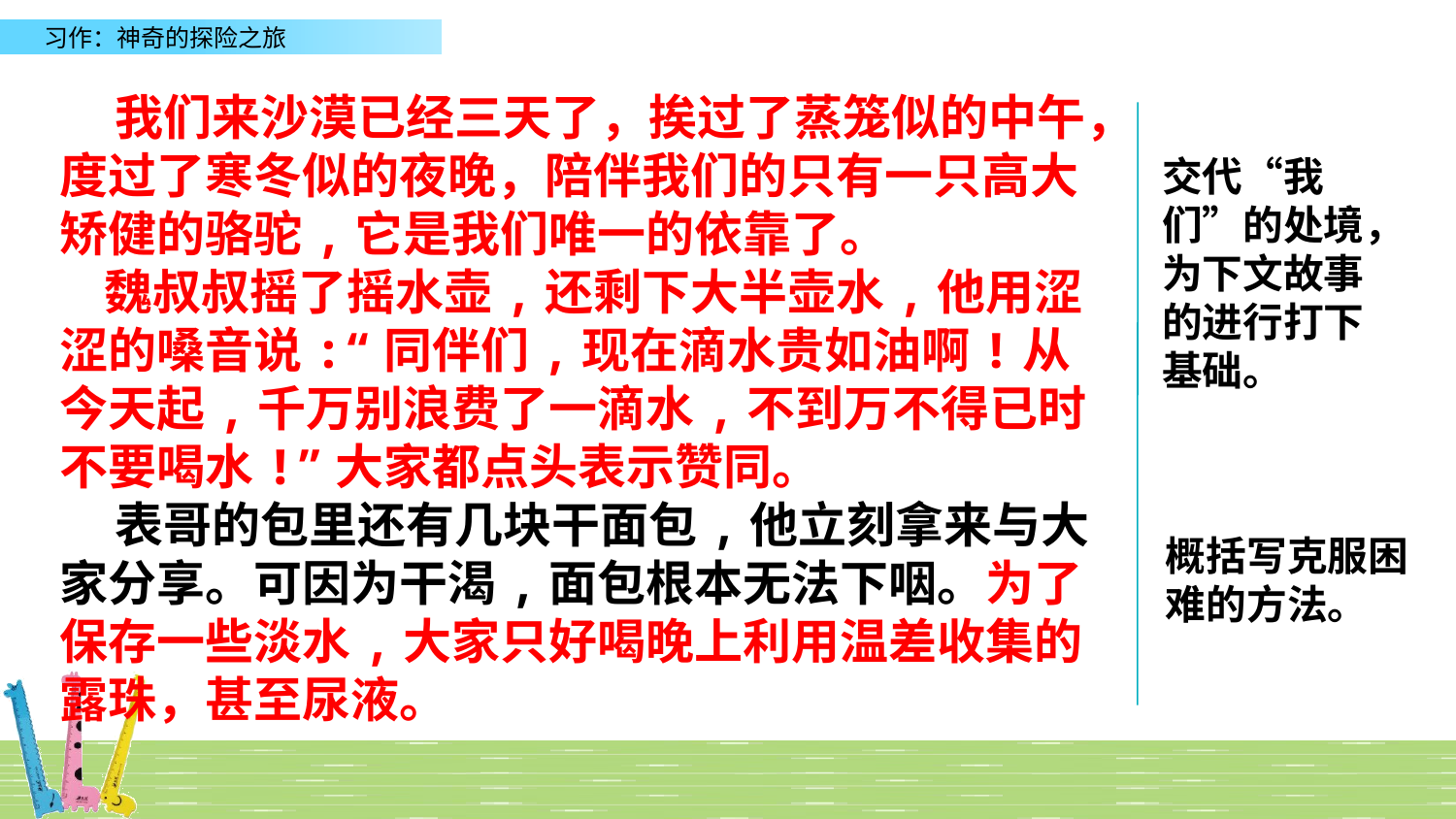

我们来沙漠已经三天了，挨过了蒸笼似的中午，度过了寒冬似的夜晚，陪伴我们的只有一只高大矫健的骆驼,它是我们唯一的依靠了。
   魏叔叔摇了摇水壶,还剩下大半壶水,他用涩涩的嗓音说:“同伴们,现在滴水贵如油啊!从今天起,千万别浪费了一滴水,不到万不得已时不要喝水!”大家都点头表示赞同。
    表哥的包里还有几块干面包,他立刻拿来与大家分享。可因为干渴,面包根本无法下咽。为了保存一些淡水,大家只好喝晚上利用温差收集的露珠，甚至尿液。
交代“我们”的处境，为下文故事的进行打下基础。
概括写克服困难的方法。